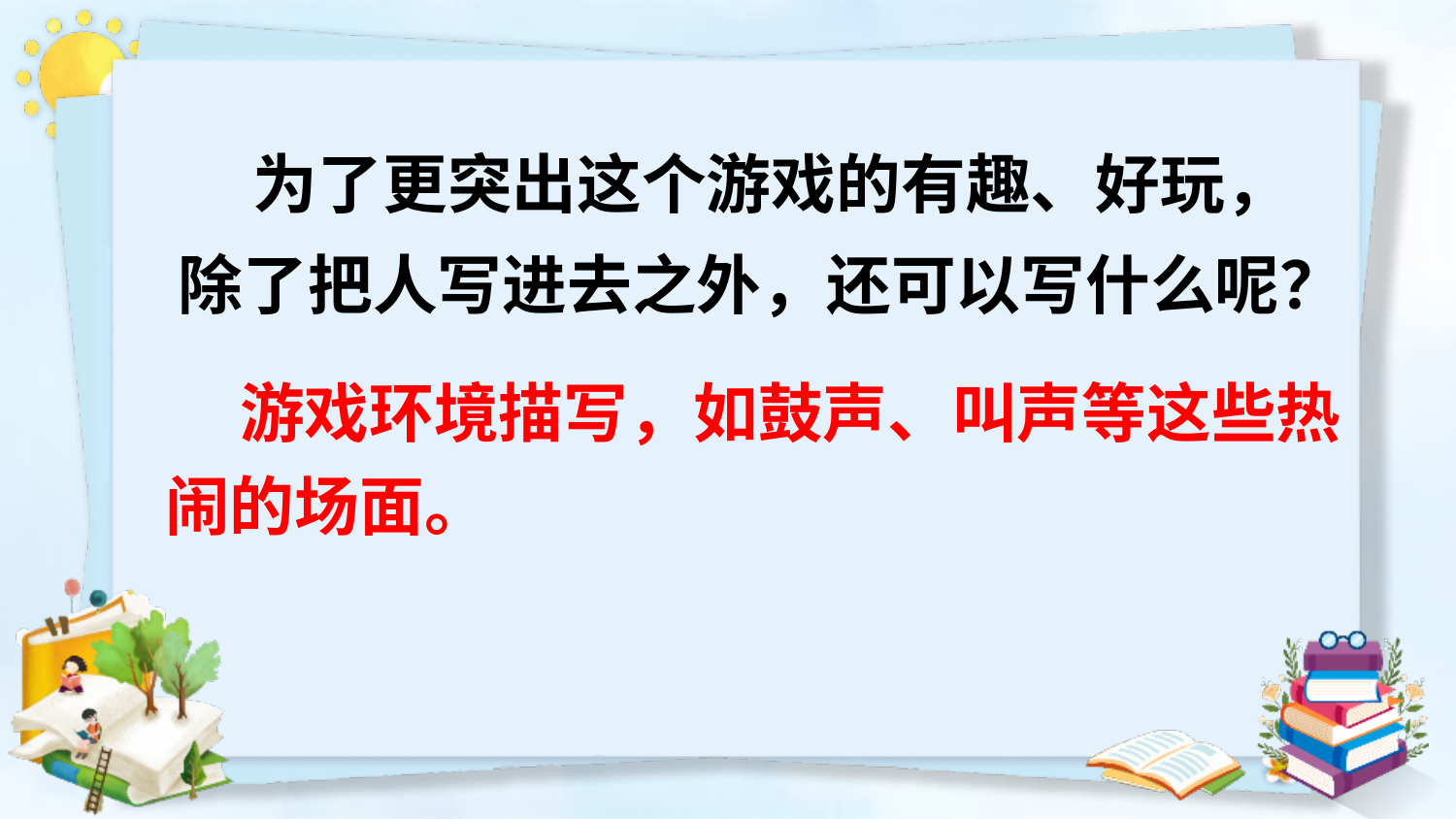

为了更突出这个游戏的有趣、好玩，除了把人写进去之外，还可以写什么呢？
    游戏环境描写，如鼓声、叫声等这些热闹的场面。